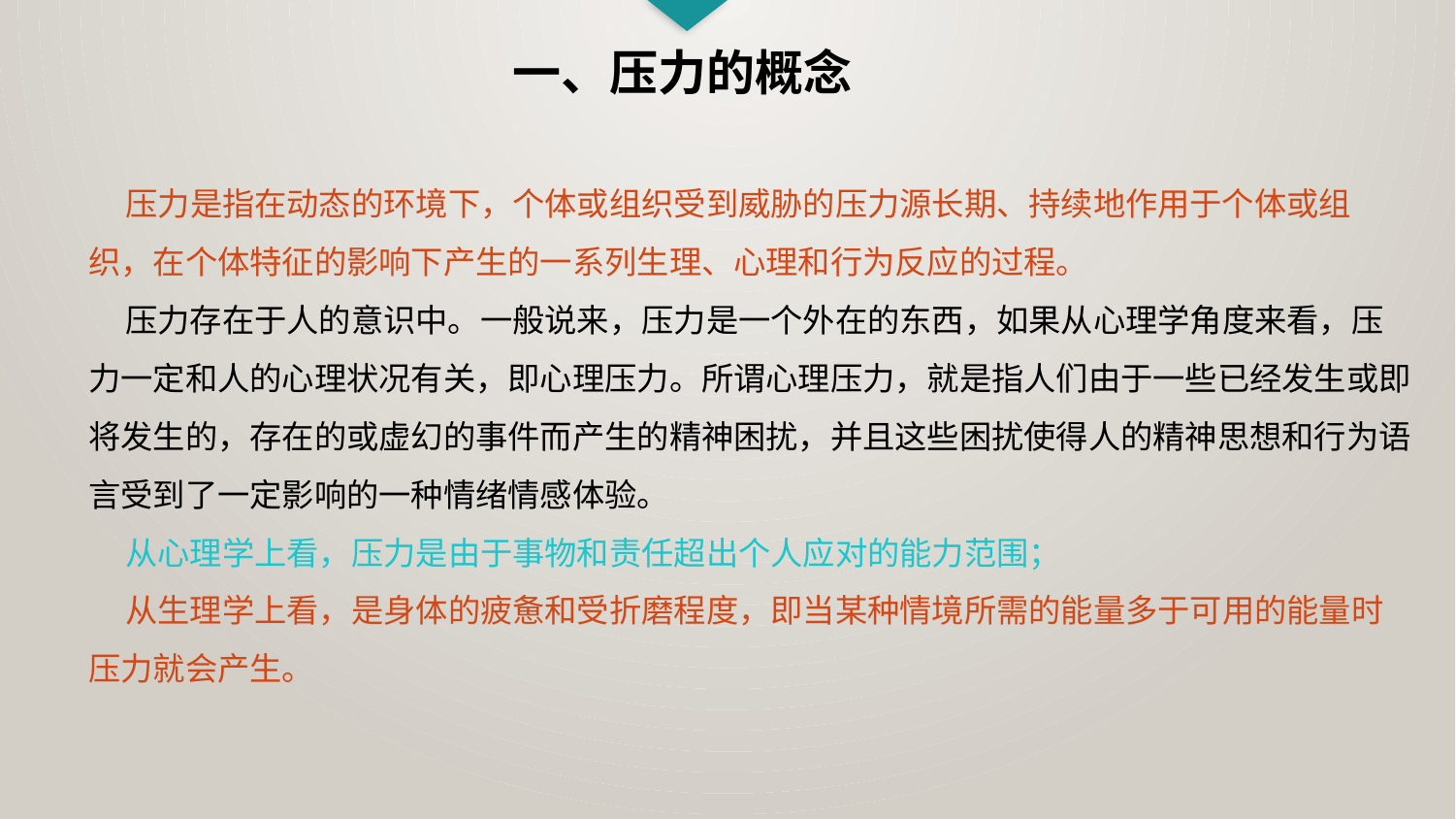

一、压力的概念
    压力是指在动态的环境下，个体或组织受到威胁的压力源长期、持续地作用于个体或组织，在个体特征的影响下产生的一系列生理、心理和行为反应的过程。
    压力存在于人的意识中。一般说来，压力是一个外在的东西，如果从心理学角度来看，压力一定和人的心理状况有关，即心理压力。所谓心理压力，就是指人们由于一些已经发生或即将发生的，存在的或虚幻的事件而产生的精神困扰，并且这些困扰使得人的精神思想和行为语言受到了一定影响的一种情绪情感体验。
    从心理学上看，压力是由于事物和责任超出个人应对的能力范围；
    从生理学上看，是身体的疲惫和受折磨程度，即当某种情境所需的能量多于可用的能量时压力就会产生。
29